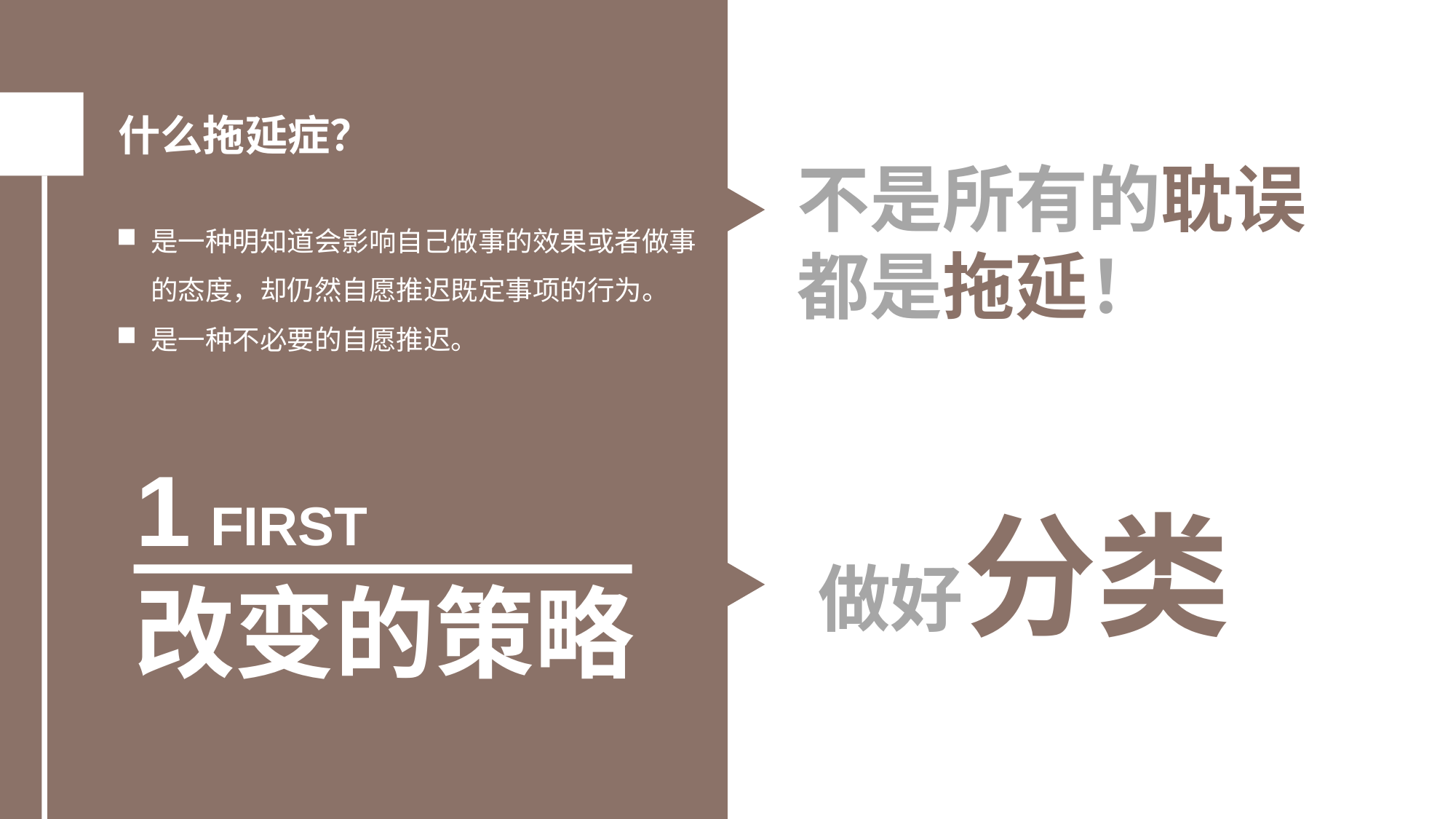

什么拖延症？
不是所有的耽误都是拖延！

是一种明知道会影响自己做事的效果或者做事的态度，却仍然自愿推迟既定事项的行为。
是一种不必要的自愿推迟。
1
FIRST
做好分类
改变的策略